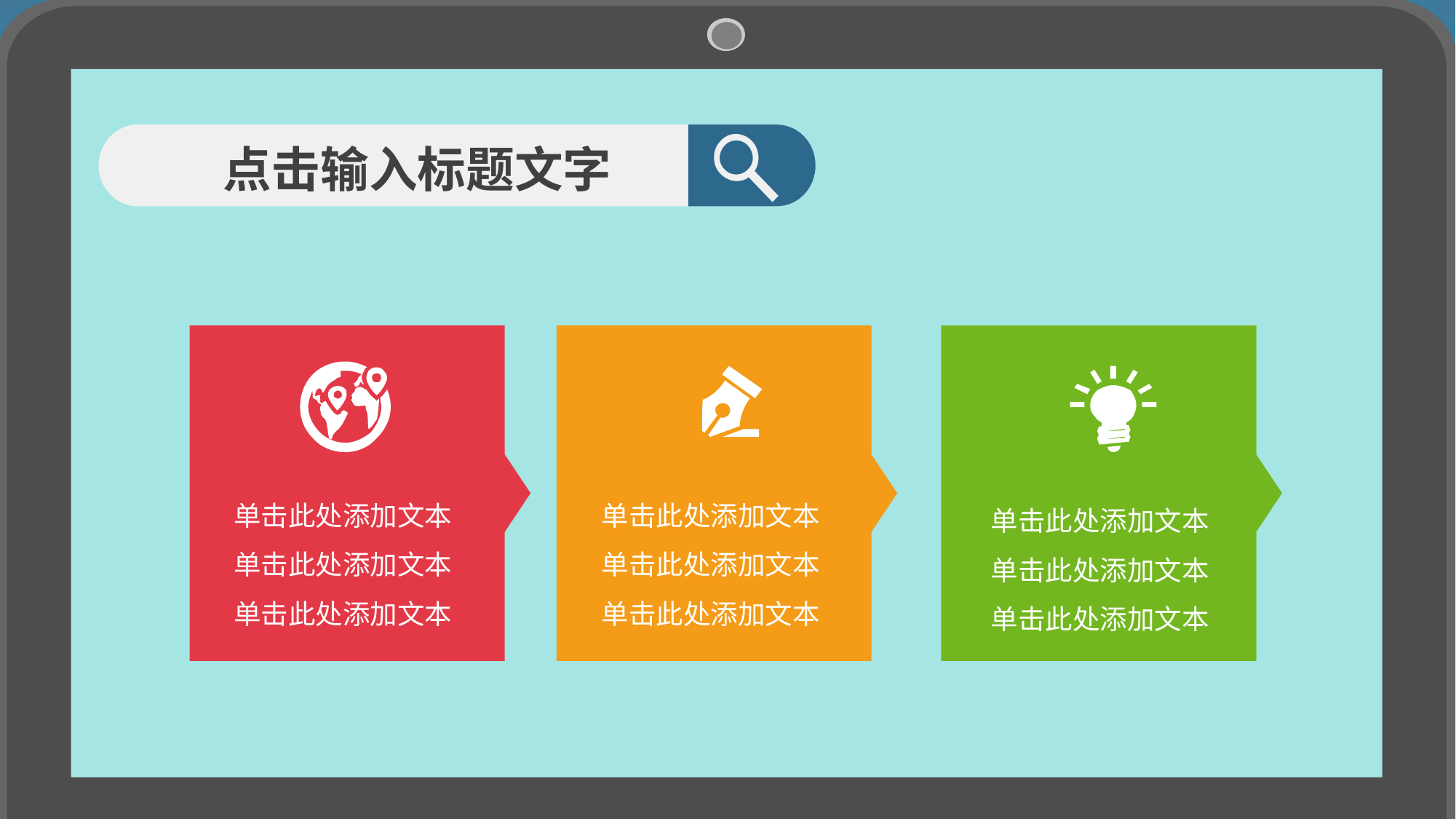

点击输入标题文字

单击此处添加文本
单击此处添加文本
单击此处添加文本
单击此处添加文本
单击此处添加文本
单击此处添加文本
单击此处添加文本
单击此处添加文本
单击此处添加文本